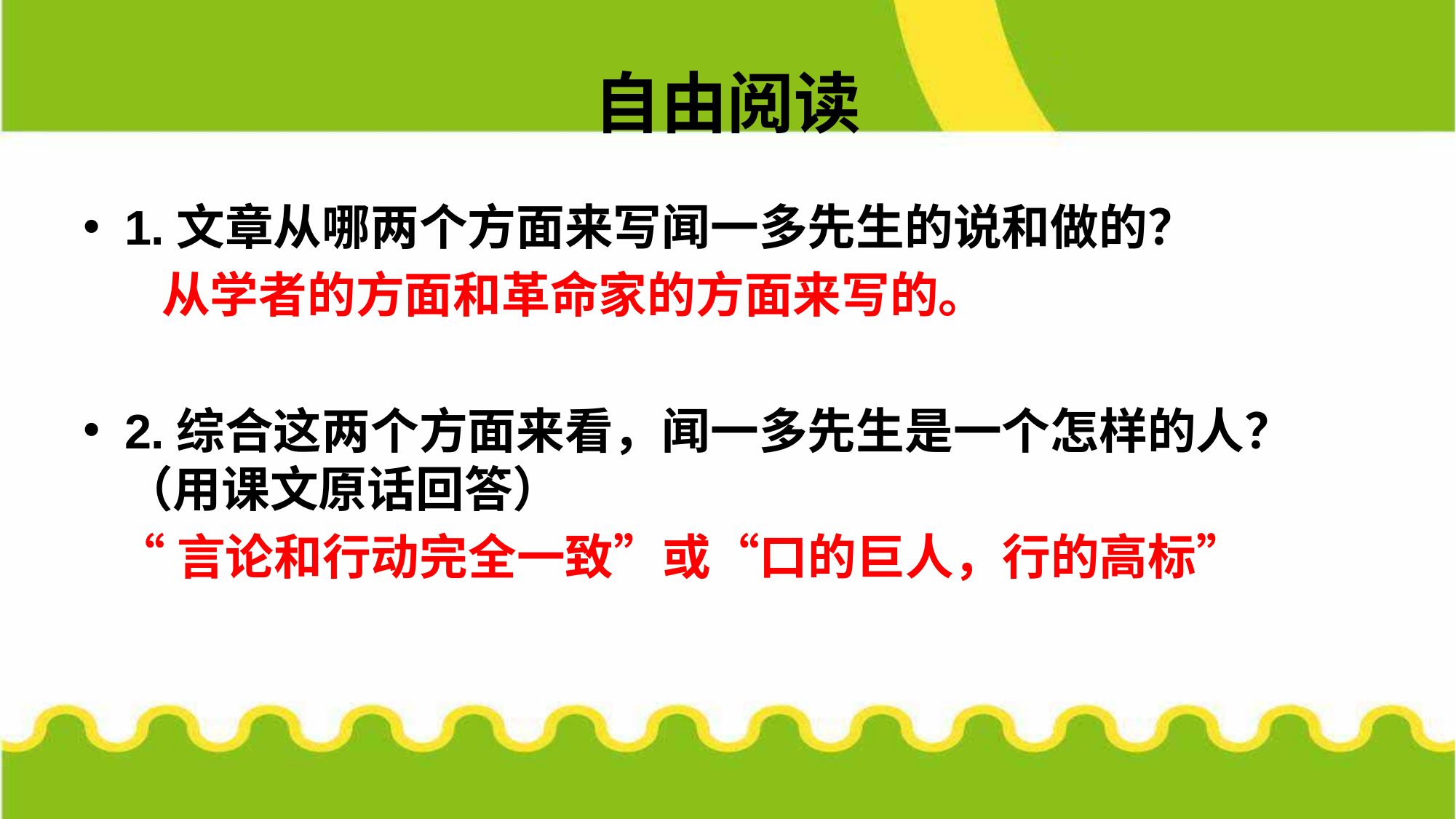

# 自由阅读
1.文章从哪两个方面来写闻一多先生的说和做的？
      从学者的方面和革命家的方面来写的。

2.综合这两个方面来看，闻一多先生是一个怎样的人？（用课文原话回答）
   “言论和行动完全一致”或“口的巨人，行的高标”